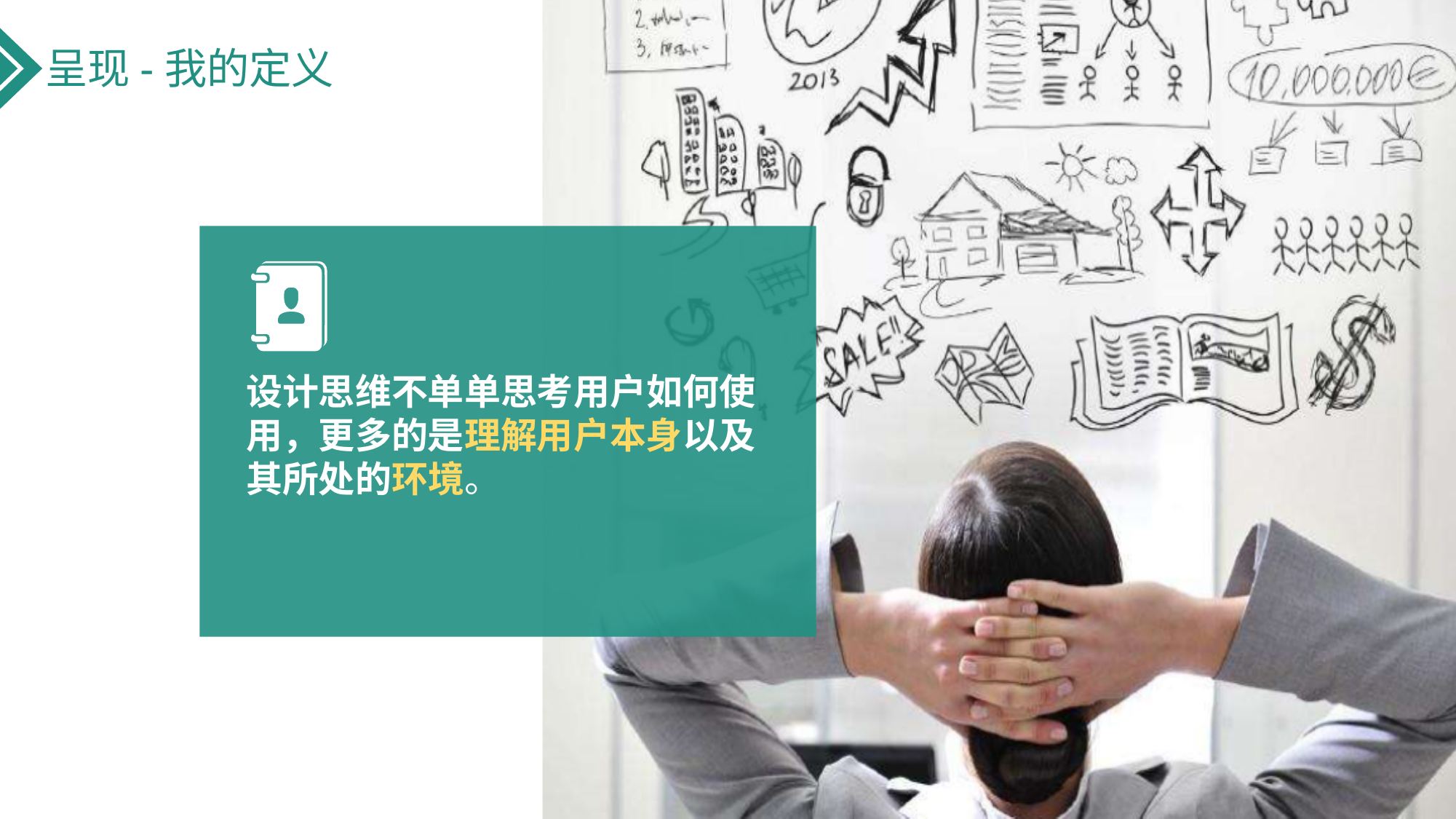

呈现-我的定义

设计思维不单单思考用户如何使用，更多的是理解用户本身以及其所处的环境。